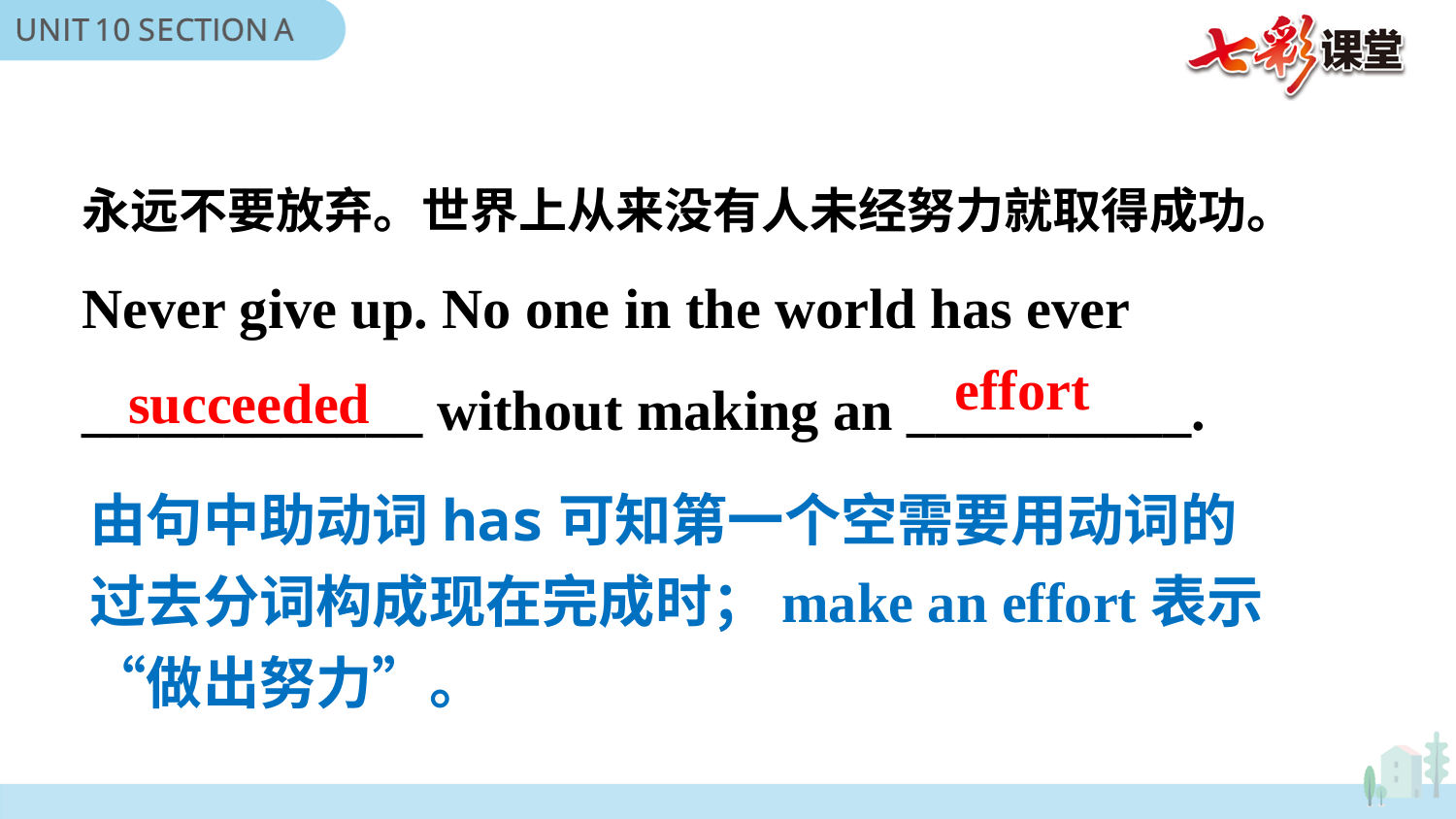

永远不要放弃。世界上从来没有人未经努力就取得成功。
Never give up. No one in the world has ever ____________ without making an __________.
succeeded
effort
由句中助动词has可知第一个空需要用动词的过去分词构成现在完成时；make an effort表示“做出努力”。